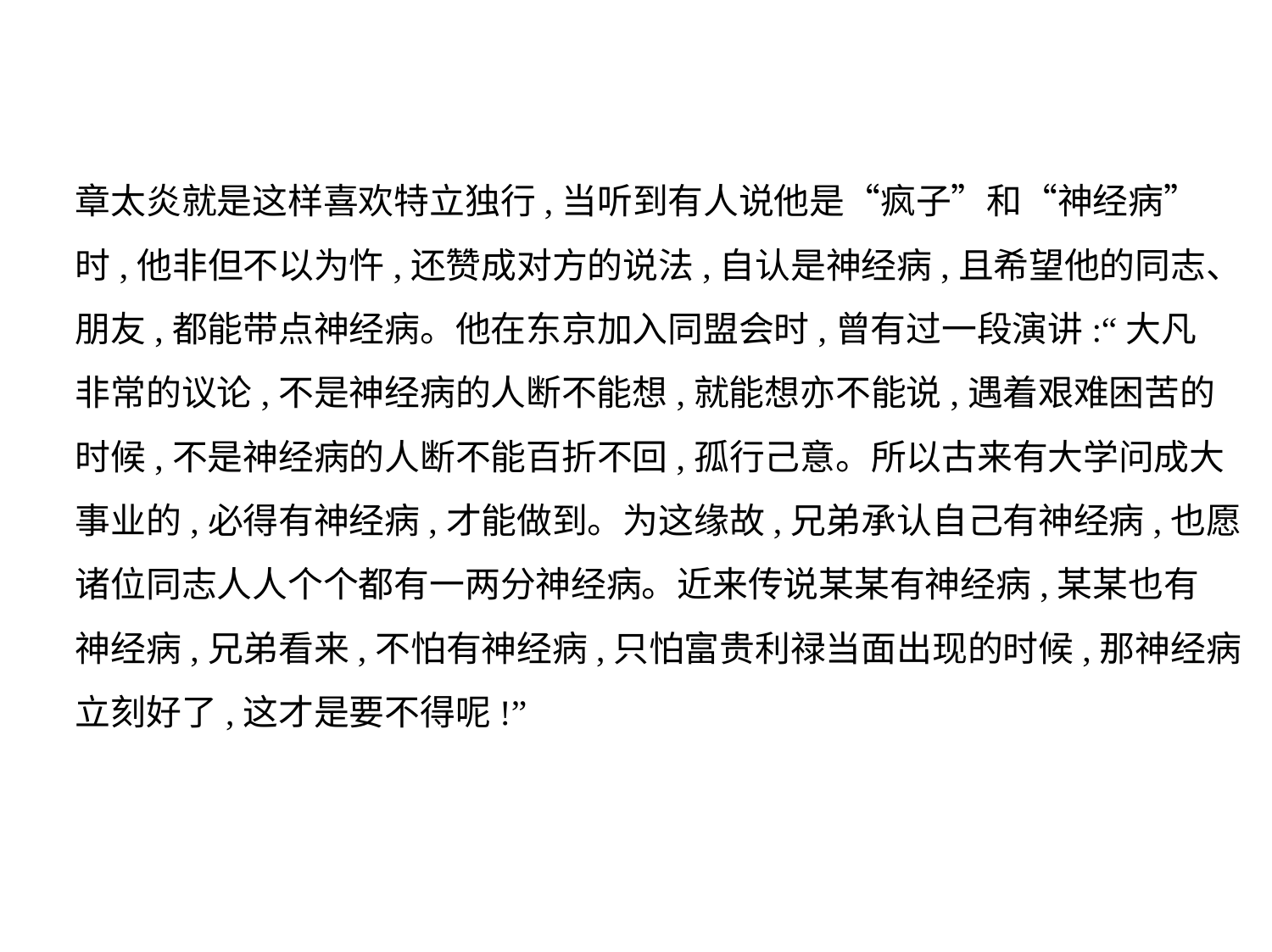

章太炎就是这样喜欢特立独行,当听到有人说他是“疯子”和“神经病”
时,他非但不以为忤,还赞成对方的说法,自认是神经病,且希望他的同志、
朋友,都能带点神经病。他在东京加入同盟会时,曾有过一段演讲:“大凡
非常的议论,不是神经病的人断不能想,就能想亦不能说,遇着艰难困苦的
时候,不是神经病的人断不能百折不回,孤行己意。所以古来有大学问成大
事业的,必得有神经病,才能做到。为这缘故,兄弟承认自己有神经病,也愿
诸位同志人人个个都有一两分神经病。近来传说某某有神经病,某某也有
神经病,兄弟看来,不怕有神经病,只怕富贵利禄当面出现的时候,那神经病
立刻好了,这才是要不得呢!”